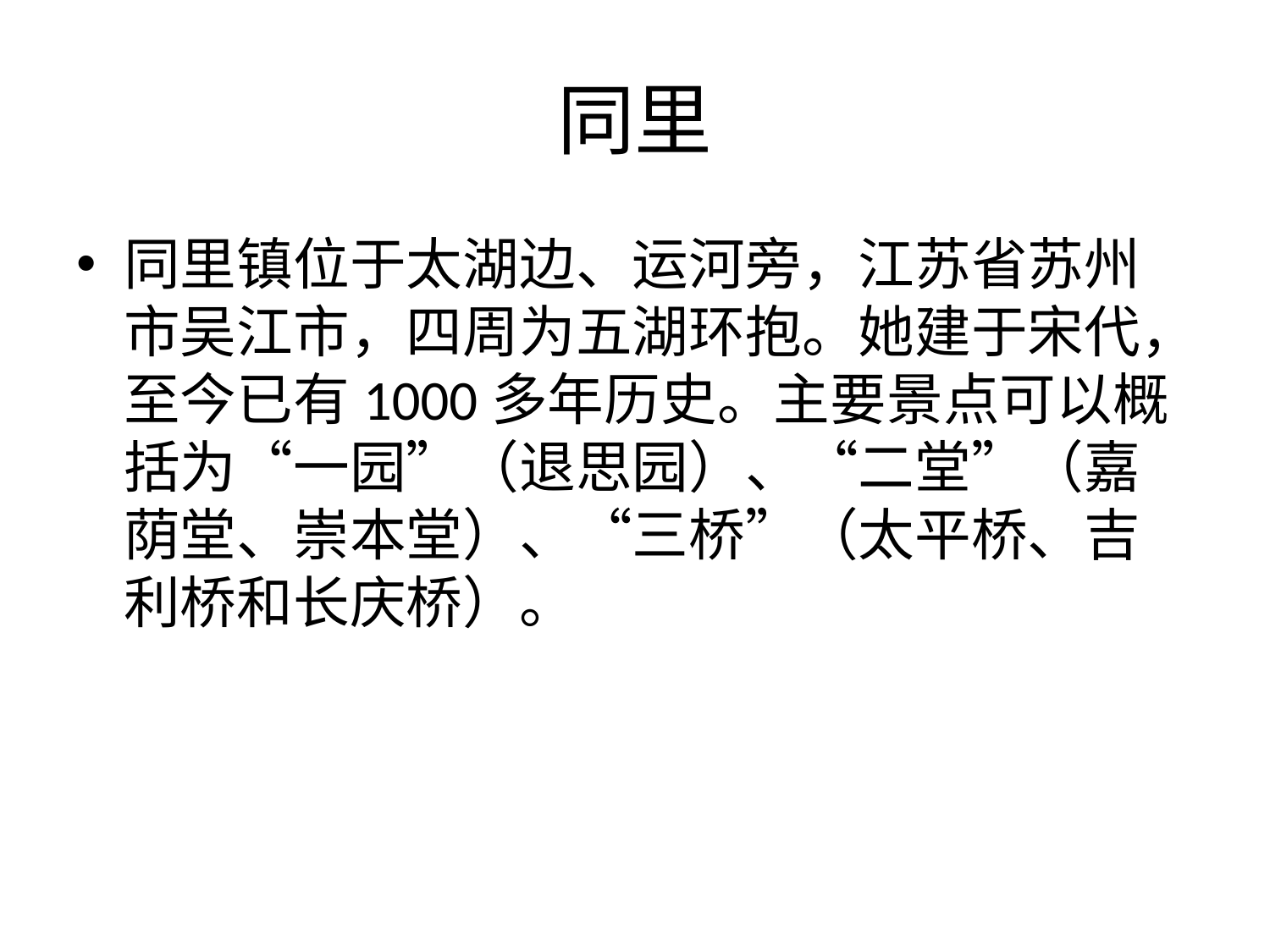

# 同里
同里镇位于太湖边、运河旁，江苏省苏州市吴江市，四周为五湖环抱。她建于宋代，至今已有1000多年历史。主要景点可以概括为“一园”（退思园）、“二堂”（嘉荫堂、崇本堂）、“三桥”（太平桥、吉利桥和长庆桥）。